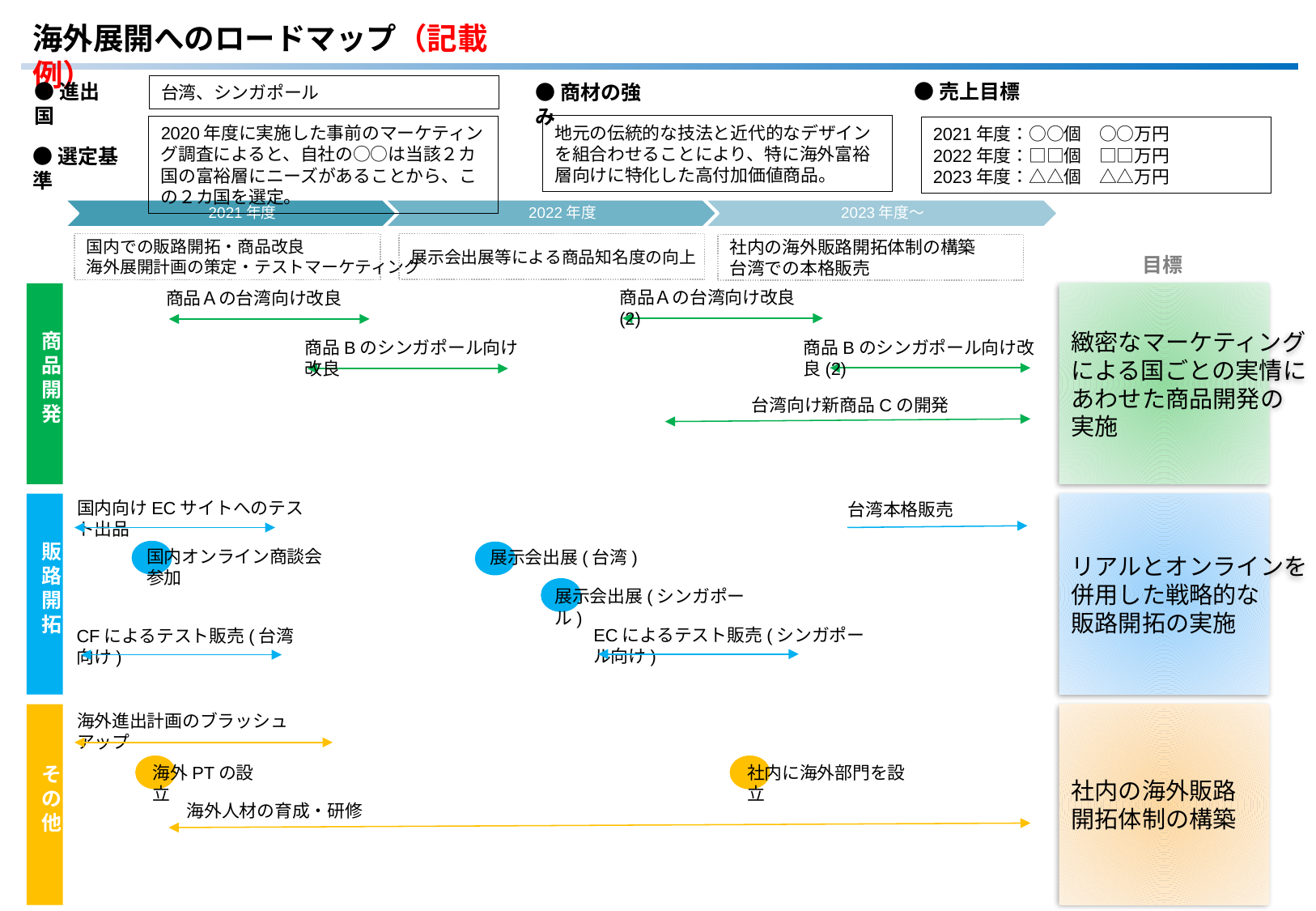

海外展開へのロードマップ（記載例）

●売上目標
●進出国
●商材の強み
台湾、シンガポール
地元の伝統的な技法と近代的なデザインを組合わせることにより、特に海外富裕層向けに特化した高付加価値商品。
2020年度に実施した事前のマーケティング調査によると、自社の○○は当該２カ国の富裕層にニーズがあることから、この２カ国を選定。
2021年度：○○個　○○万円
2022年度：□□個　□□万円
2023年度：△△個　△△万円
●選定基準
2021年度
2022年度
2023年度～
展示会出展等による商品知名度の向上
国内での販路開拓・商品改良
海外展開計画の策定・テストマーケティング
社内の海外販路開拓体制の構築
台湾での本格販売
目標
商品Ａの台湾向け改良(2)
商品Ａの台湾向け改良
緻密なマーケティング
による国ごとの実情に
あわせた商品開発の
実施

商品Bのシンガポール向け改良(2)
商品Bのシンガポール向け改良
商品開発
台湾向け新商品Cの開発
国内向けECサイトへのテスト出品
台湾本格販売
リアルとオンラインを
併用した戦略的な
販路開拓の実施

国内オンライン商談会参加
展示会出展(台湾)

販路開拓

展示会出展(シンガポール)
ECによるテスト販売(シンガポール向け)
CFによるテスト販売(台湾向け)
海外進出計画のブラッシュアップ
社内の海外販路
開拓体制の構築

海外PTの設立
社内に海外部門を設立
その他
海外人材の育成・研修